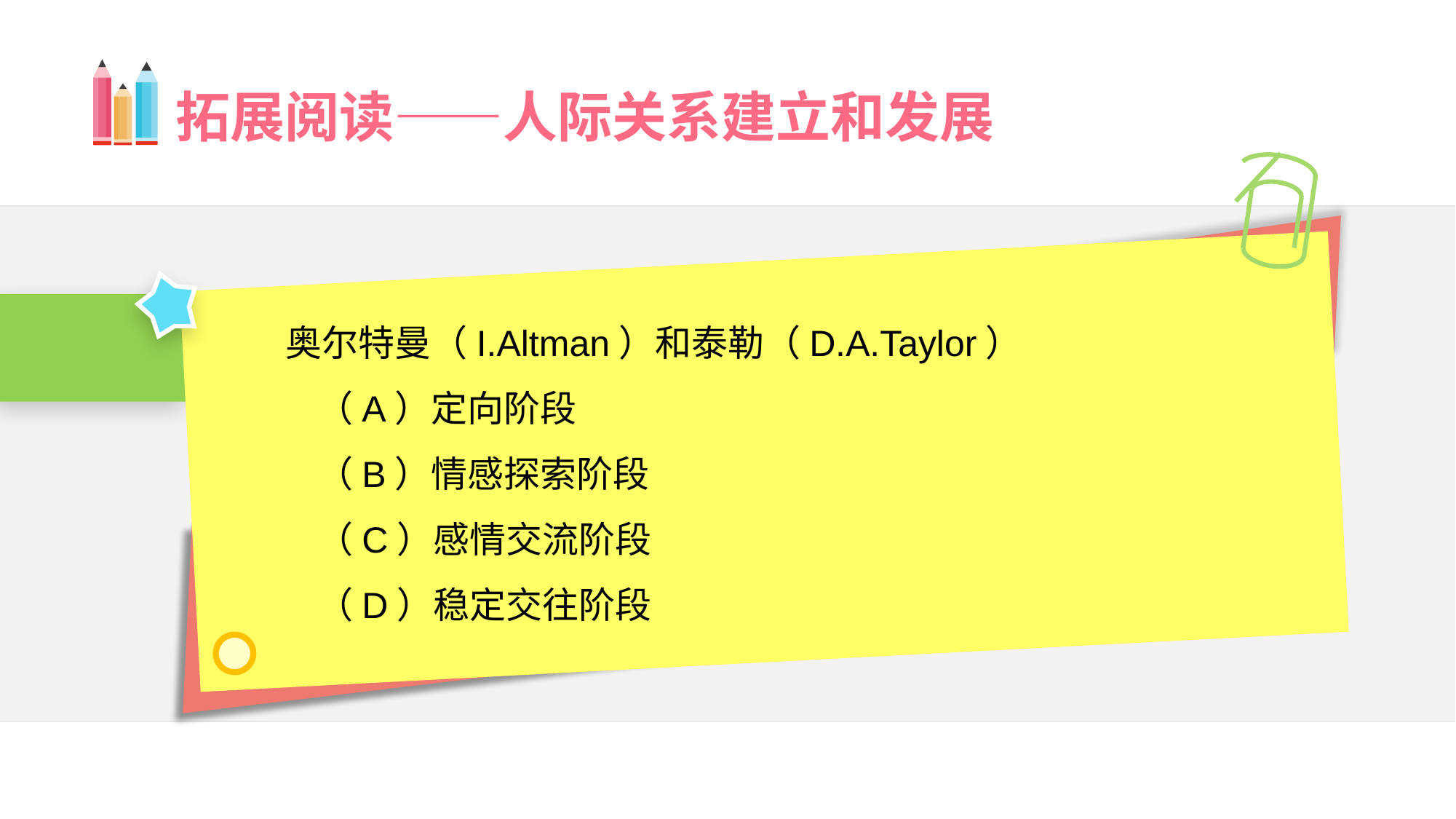

拓展阅读——人际关系建立和发展

   奥尔特曼（I.Altman）和泰勒（D.A.Taylor）
（A）定向阶段
（B）情感探索阶段
（C）感情交流阶段
（D）稳定交往阶段